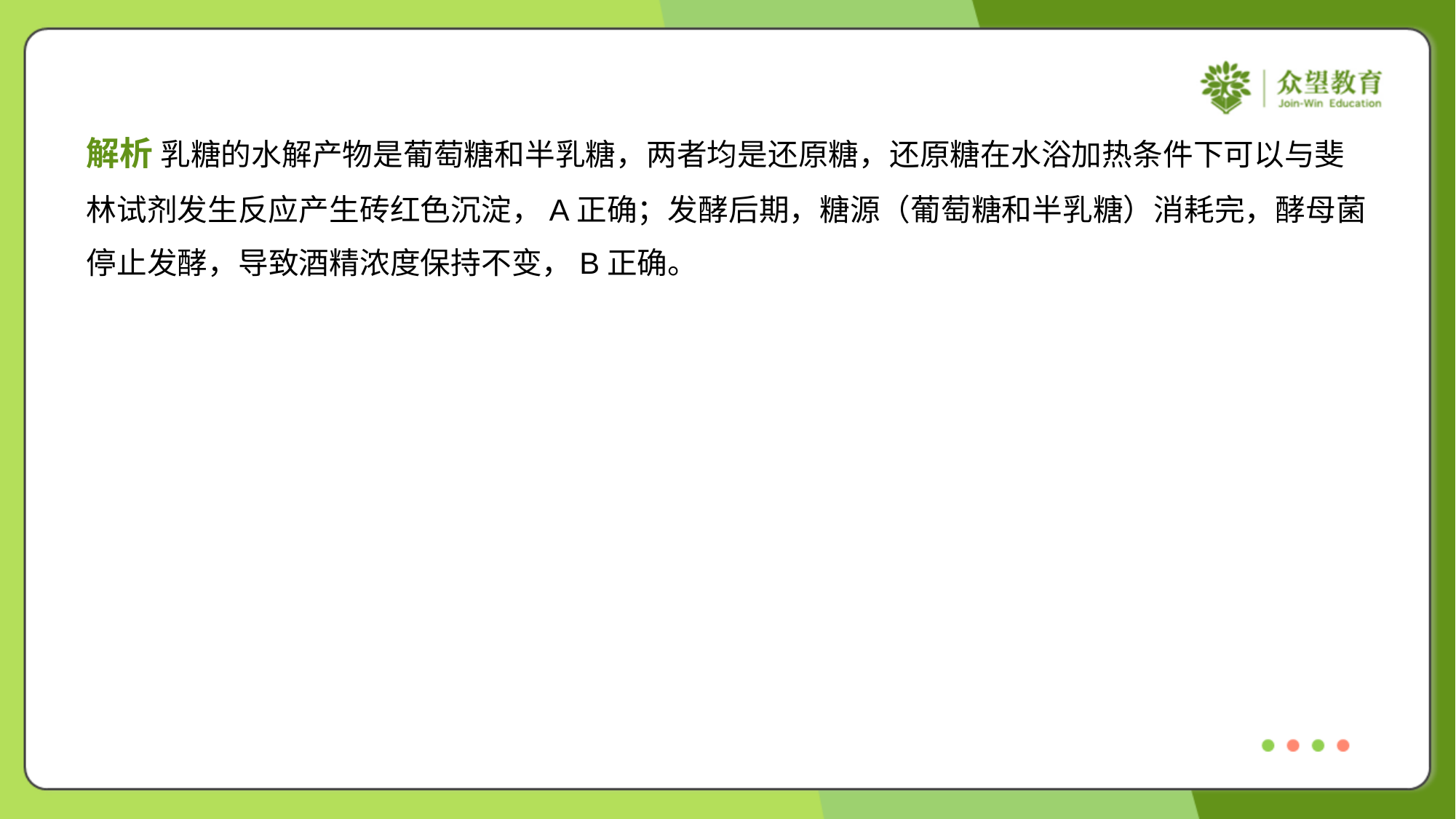

解析 乳糖的水解产物是葡萄糖和半乳糖，两者均是还原糖，还原糖在水浴加热条件下可以与斐
林试剂发生反应产生砖红色沉淀，A正确；发酵后期，糖源（葡萄糖和半乳糖）消耗完，酵母菌
停止发酵，导致酒精浓度保持不变，B正确。